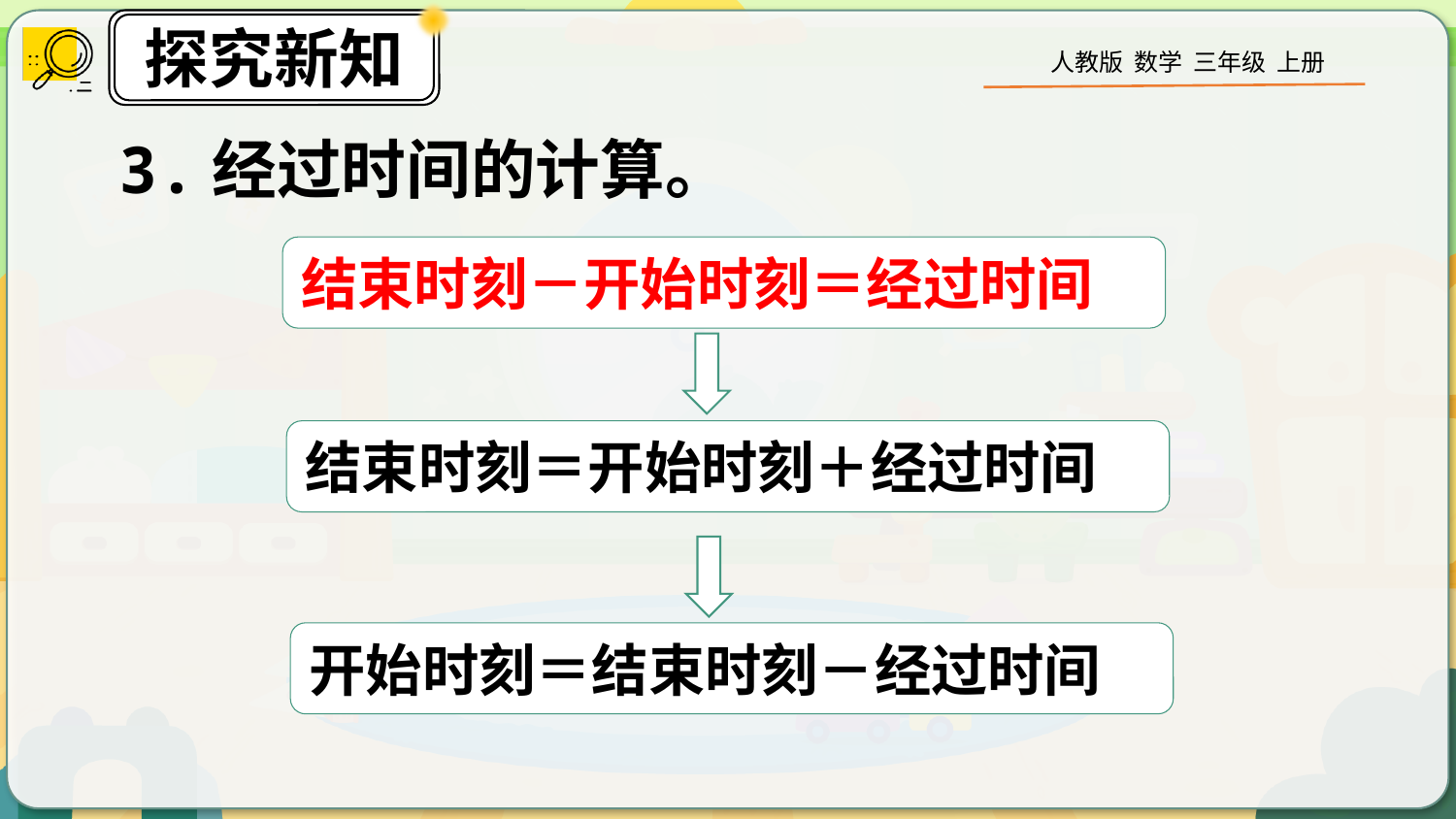

3.经过时间的计算。
结束时刻－开始时刻＝经过时间

结束时刻＝开始时刻＋经过时间

开始时刻＝结束时刻－经过时间